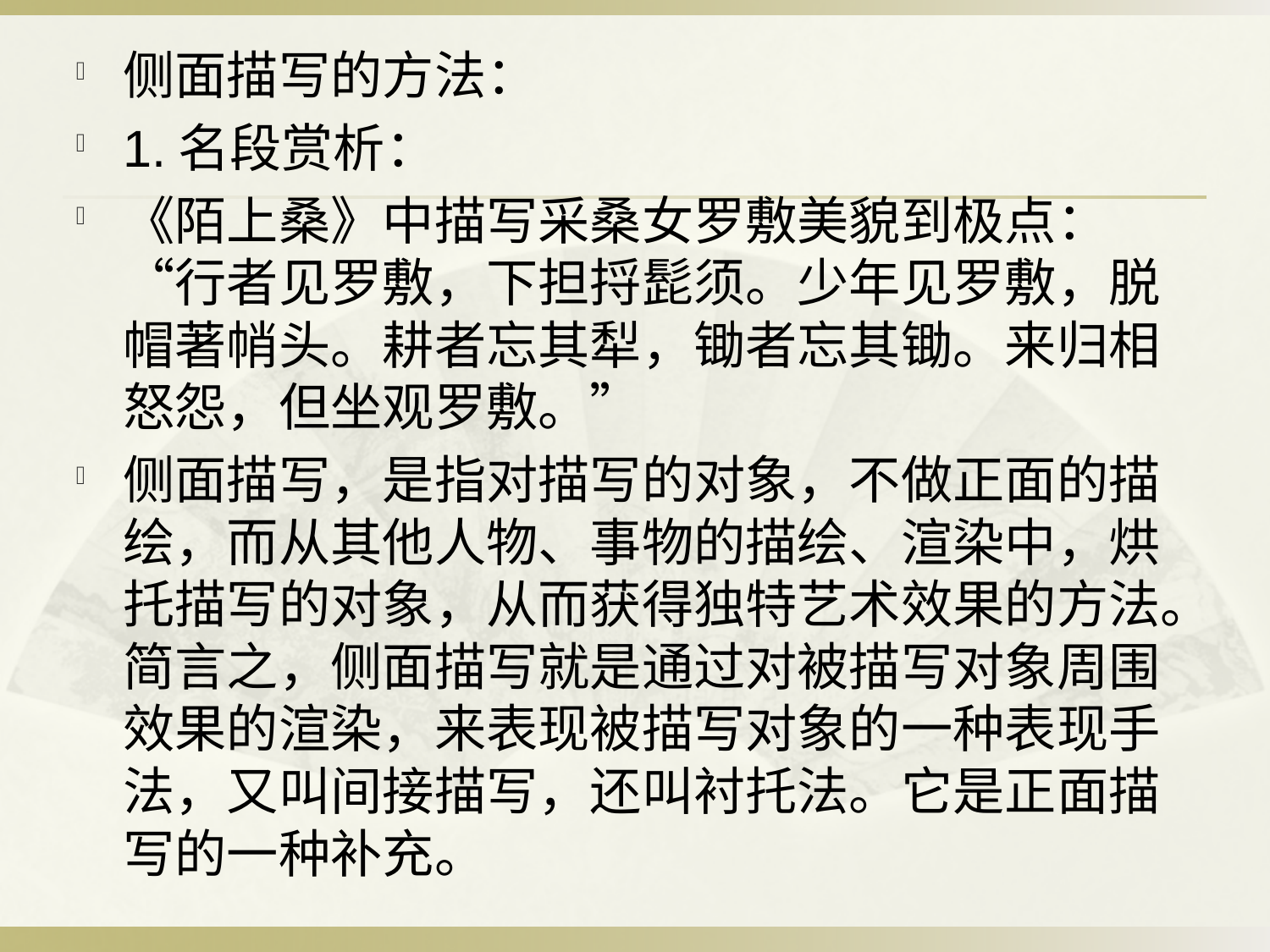

侧面描写的方法：
1.名段赏析：
《陌上桑》中描写采桑女罗敷美貌到极点：“行者见罗敷，下担捋髭须。少年见罗敷，脱帽著帩头。耕者忘其犁，锄者忘其锄。来归相怒怨，但坐观罗敷。”
侧面描写，是指对描写的对象，不做正面的描绘，而从其他人物、事物的描绘、渲染中，烘托描写的对象，从而获得独特艺术效果的方法。简言之，侧面描写就是通过对被描写对象周围效果的渲染，来表现被描写对象的一种表现手法，又叫间接描写，还叫衬托法。它是正面描写的一种补充。

#